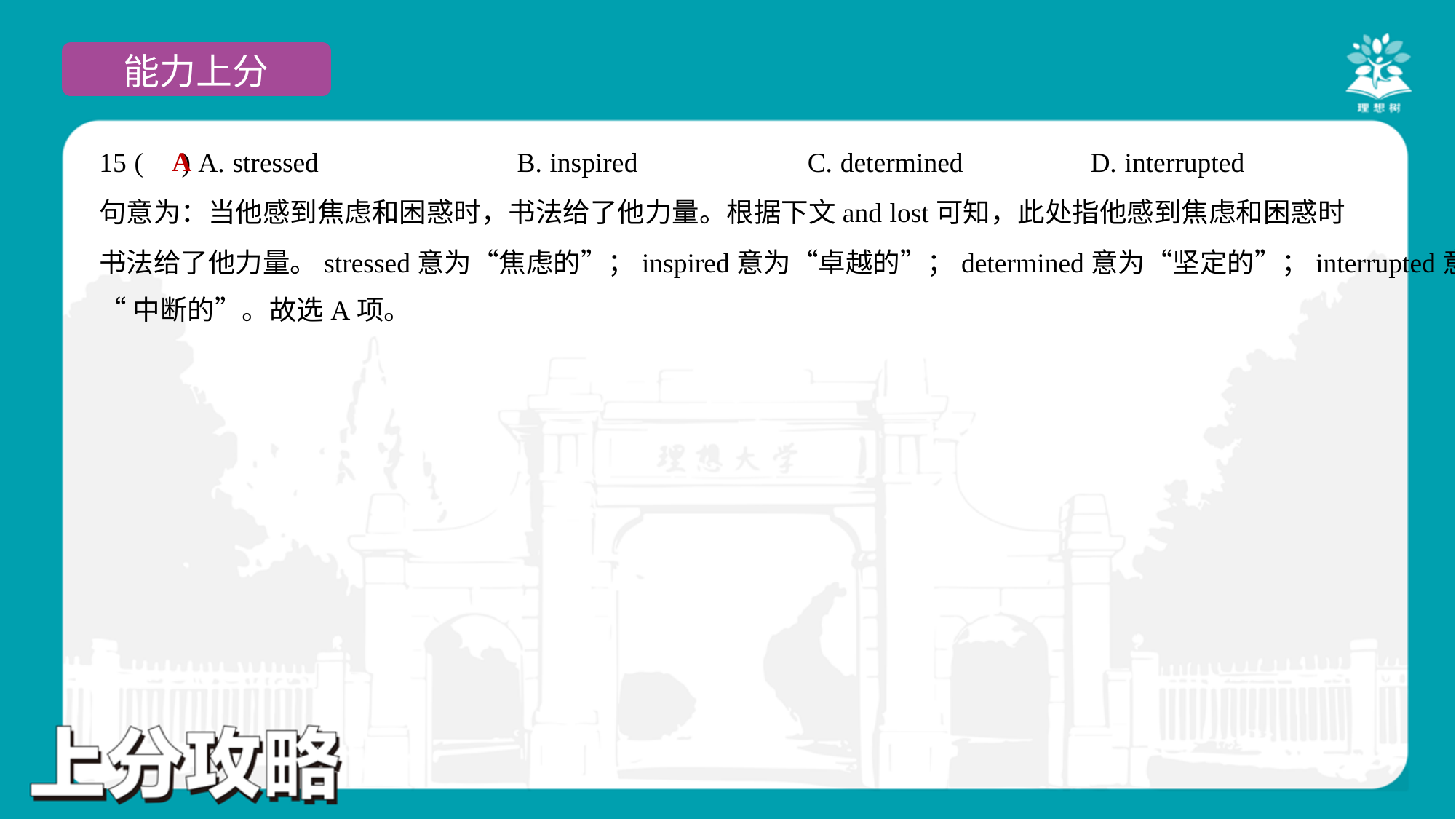

A
15 (     ) A. stressed	B. inspired	C. determined	D. interrupted
句意为：当他感到焦虑和困惑时，书法给了他力量。根据下文and lost可知，此处指他感到焦虑和困惑时
书法给了他力量。stressed意为“焦虑的”；inspired意为“卓越的”；determined意为“坚定的”；interrupted意为
“中断的”。故选A项。